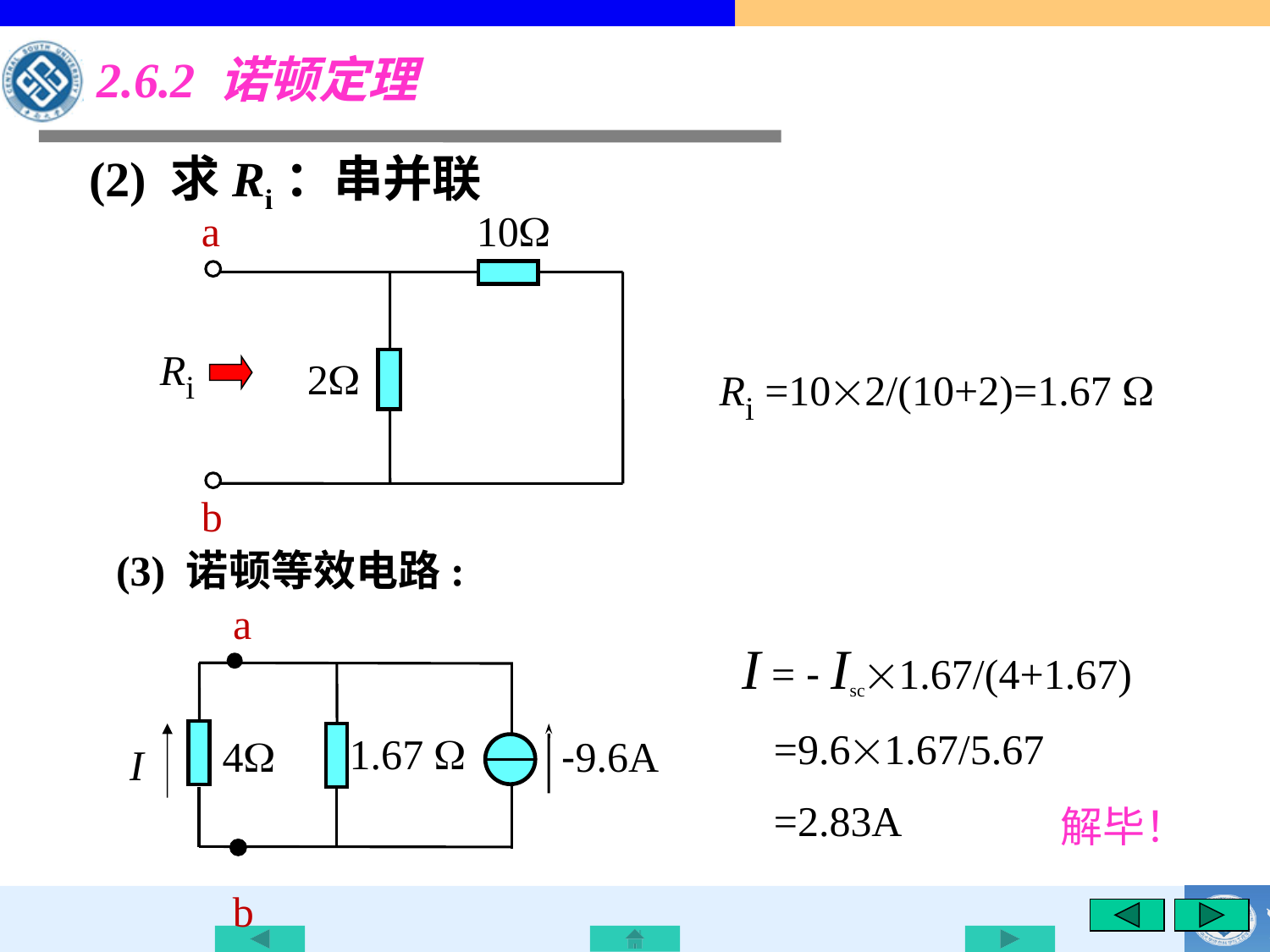

2.6.2 诺顿定理
(2) 求Ri：串并联
a
10Ω

Ri
2Ω

b

Ri =10×2/(10+2)=1.67 Ω
(3) 诺顿等效电路:
a

1.67 Ω

4Ω

-9.6A

I

b
I = - Isc×1.67/(4+1.67)
   =9.6×1.67/5.67
   =2.83A
解毕！